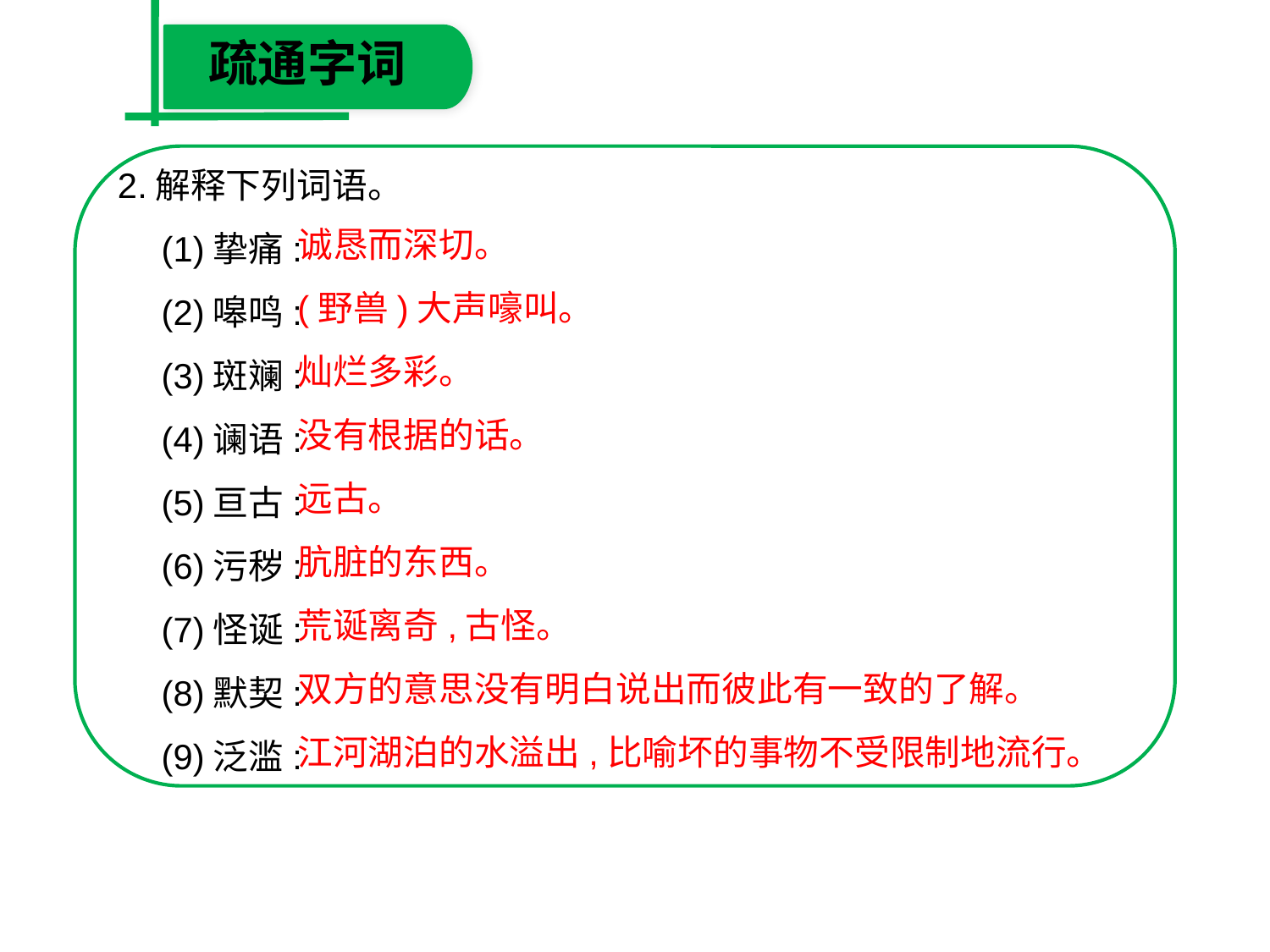

疏通字词
2.解释下列词语。
　(1)挚痛:
　(2)嗥鸣:
　(3)斑斓:
　(4)谰语:
　(5)亘古:
　(6)污秽:
　(7)怪诞:
　(8)默契:
　(9)泛滥:

诚恳而深切。
(野兽)大声嚎叫。
灿烂多彩。
没有根据的话。
远古。
肮脏的东西。
荒诞离奇,古怪。
双方的意思没有明白说出而彼此有一致的了解。
江河湖泊的水溢出,比喻坏的事物不受限制地流行。